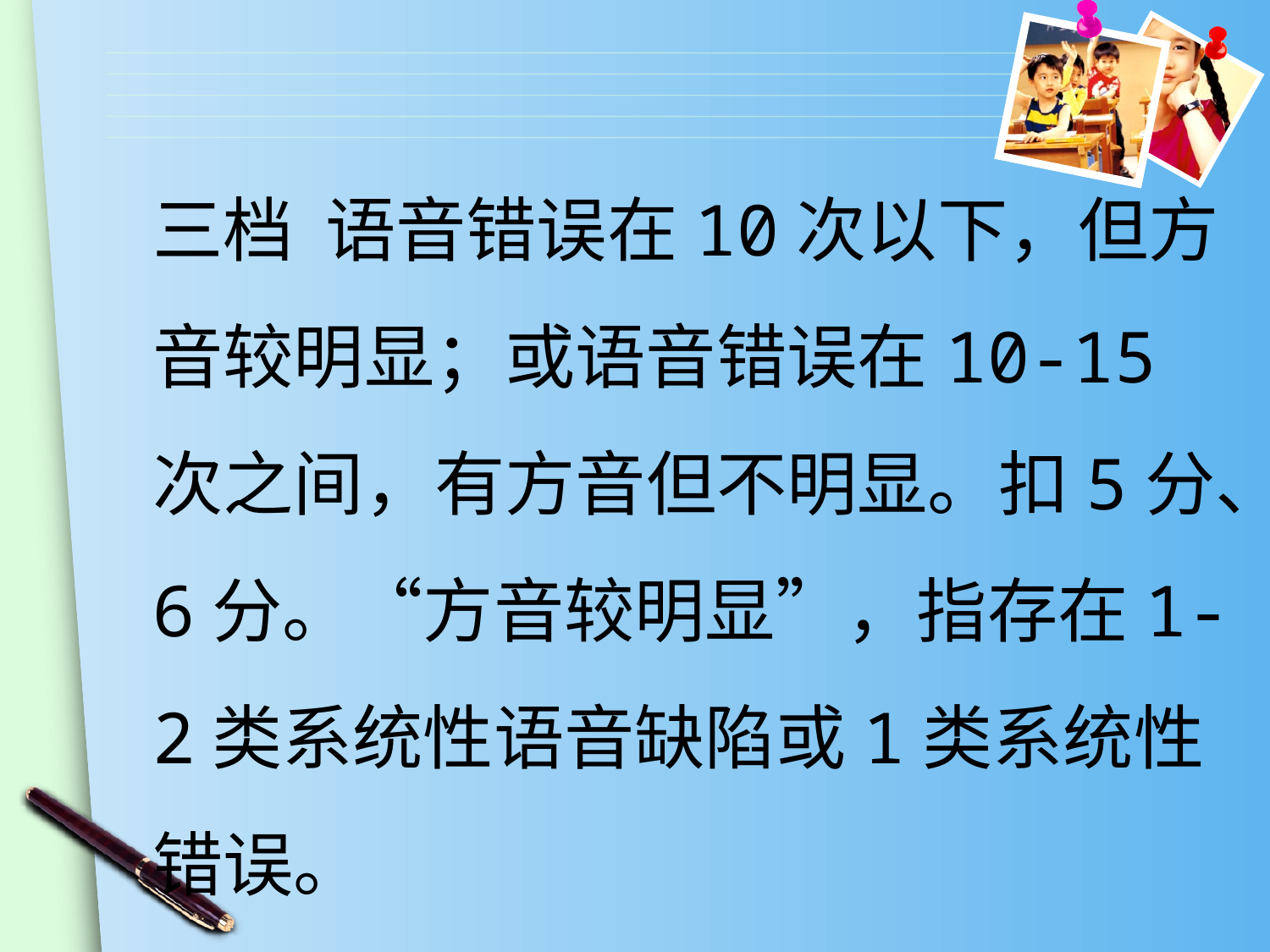

三档  语音错误在10次以下，但方音较明显；或语音错误在10-15次之间，有方音但不明显。扣5分、6分。“方音较明显”，指存在1-2类系统性语音缺陷或1类系统性错误。